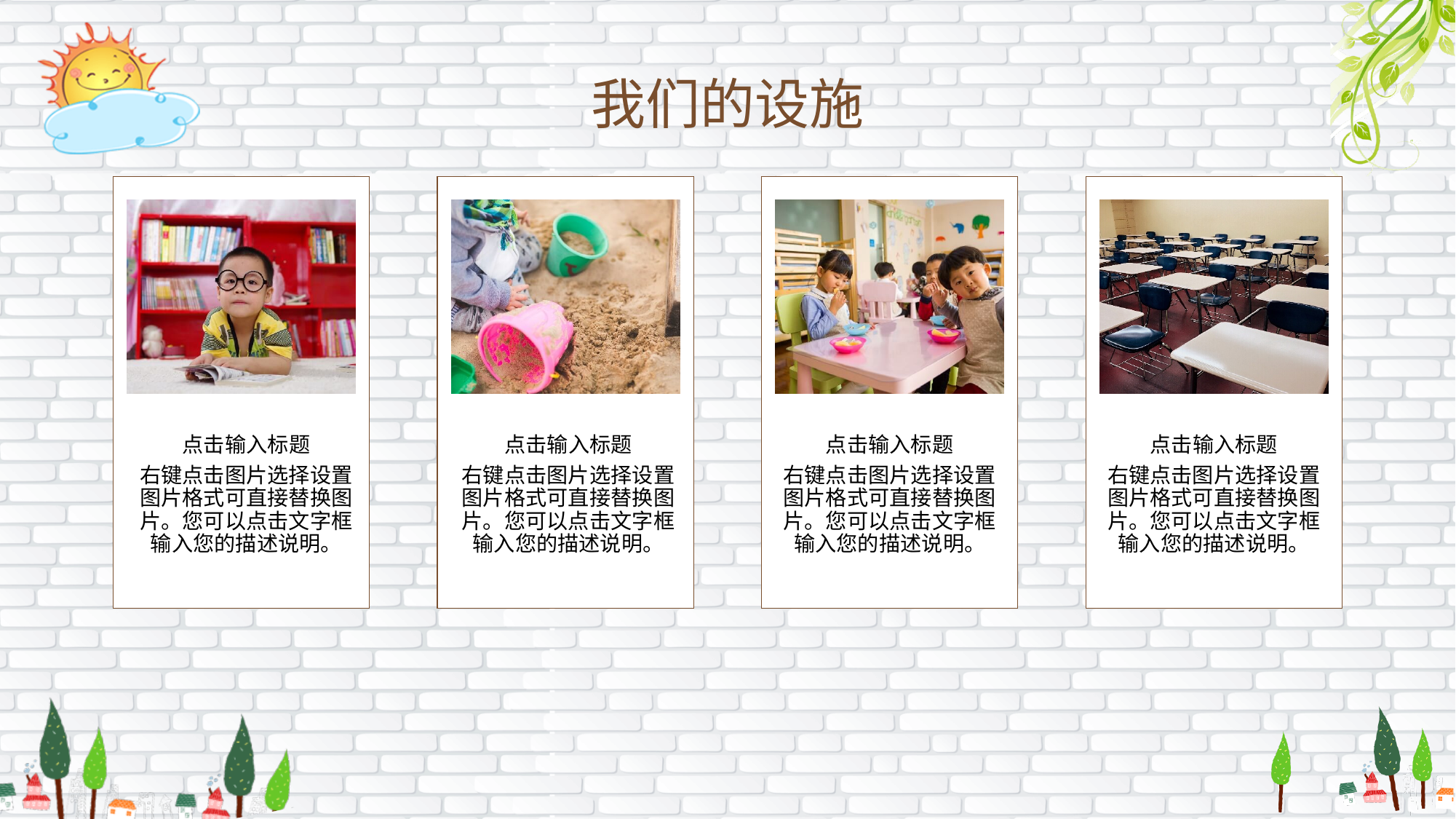

我们的设施

点击输入标题
右键点击图片选择设置图片格式可直接替换图片。您可以点击文字框输入您的描述说明。

点击输入标题
右键点击图片选择设置图片格式可直接替换图片。您可以点击文字框输入您的描述说明。

点击输入标题
右键点击图片选择设置图片格式可直接替换图片。您可以点击文字框输入您的描述说明。

点击输入标题
右键点击图片选择设置图片格式可直接替换图片。您可以点击文字框输入您的描述说明。